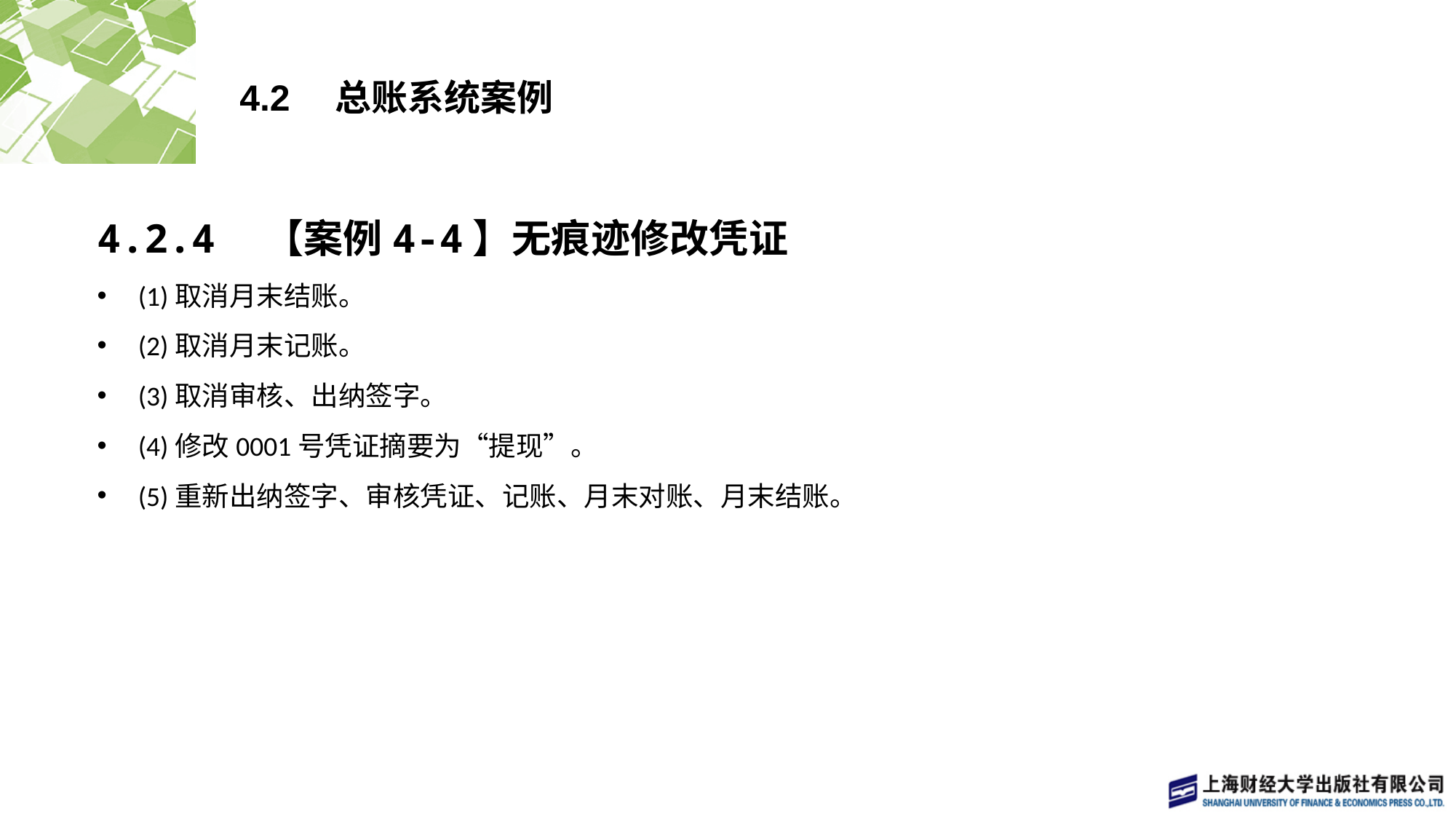

# 4.2　总账系统案例
4.2.4　【案例4-4】无痕迹修改凭证
(1)取消月末结账。
(2)取消月末记账。
(3)取消审核、出纳签字。
(4)修改0001号凭证摘要为“提现”。
(5)重新出纳签字、审核凭证、记账、月末对账、月末结账。